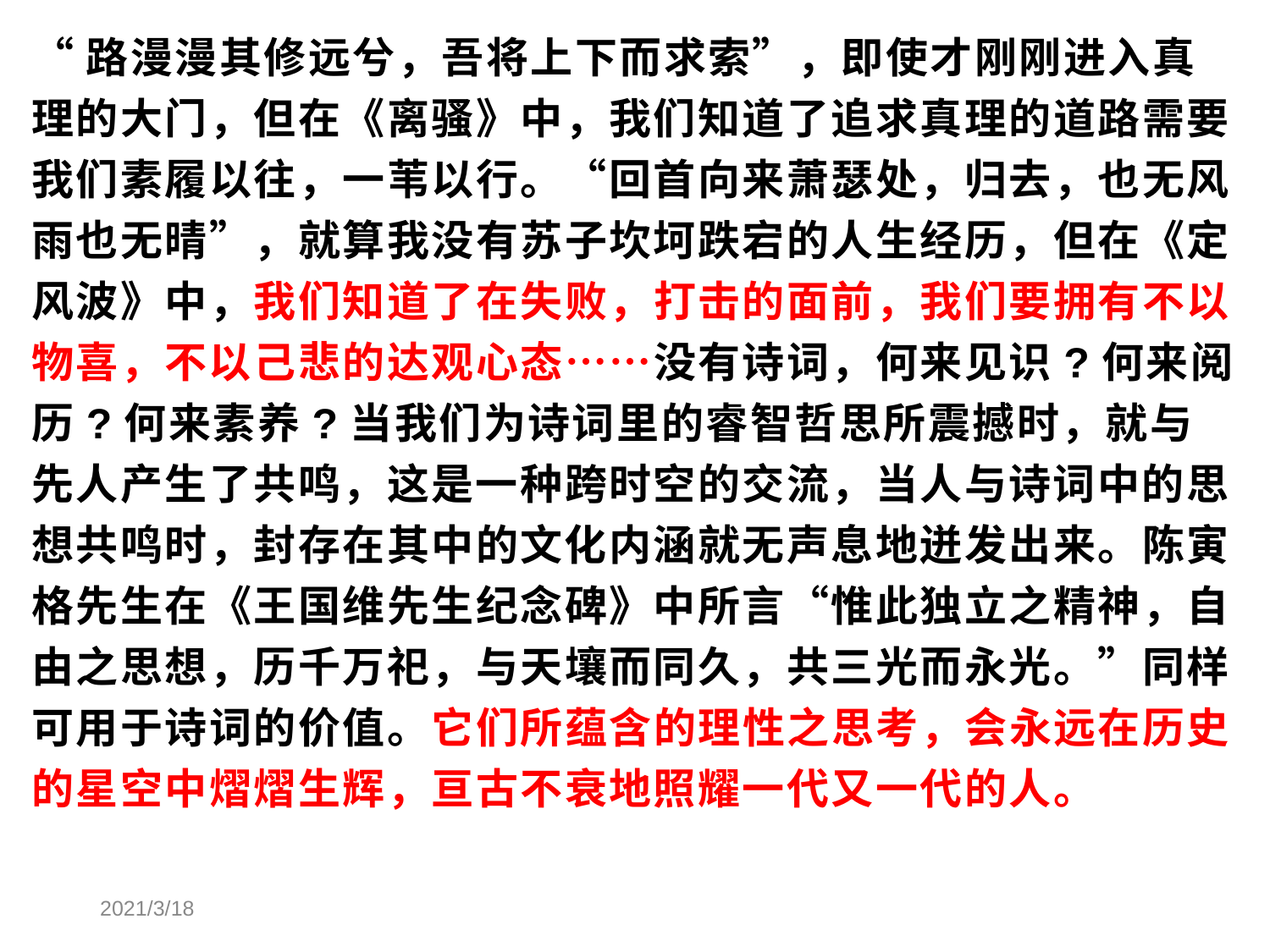

“路漫漫其修远兮，吾将上下而求索”，即使才刚刚进入真理的大门，但在《离骚》中，我们知道了追求真理的道路需要我们素履以往，一苇以行。“回首向来萧瑟处，归去，也无风雨也无晴”，就算我没有苏子坎坷跌宕的人生经历，但在《定风波》中，我们知道了在失败，打击的面前，我们要拥有不以物喜，不以己悲的达观心态……没有诗词，何来见识?何来阅历?何来素养?当我们为诗词里的睿智哲思所震撼时，就与先人产生了共鸣，这是一种跨时空的交流，当人与诗词中的思想共鸣时，封存在其中的文化内涵就无声息地迸发出来。陈寅格先生在《王国维先生纪念碑》中所言“惟此独立之精神，自由之思想，历千万祀，与天壤而同久，共三光而永光。”同样可用于诗词的价值。它们所蕴含的理性之思考，会永远在历史的星空中熠熠生辉，亘古不衰地照耀一代又一代的人。
2021/3/18